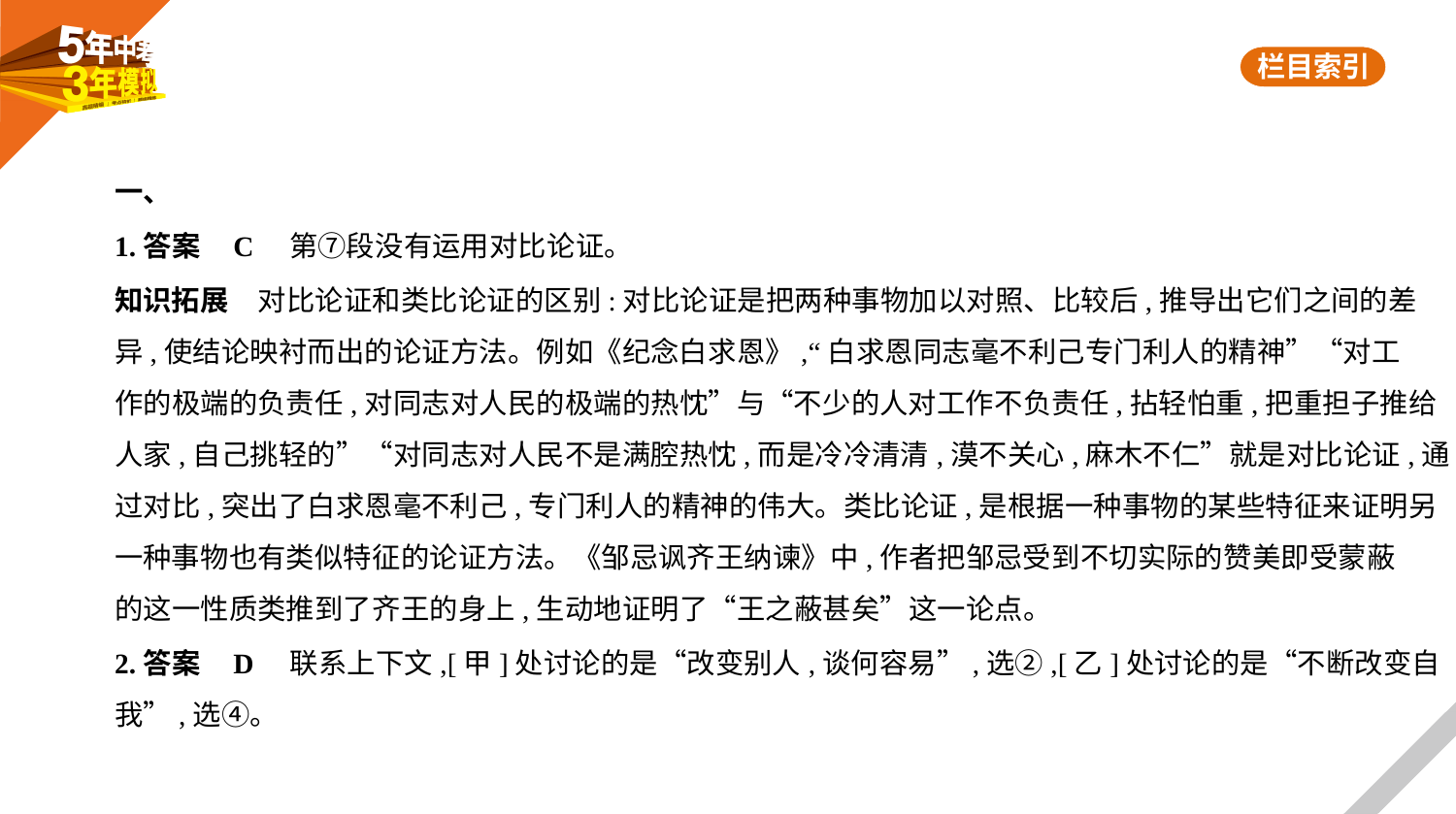

一、
1.答案    C　第⑦段没有运用对比论证。
知识拓展　对比论证和类比论证的区别:对比论证是把两种事物加以对照、比较后,推导出它们之间的差
异,使结论映衬而出的论证方法。例如《纪念白求恩》,“白求恩同志毫不利己专门利人的精神”“对工
作的极端的负责任,对同志对人民的极端的热忱”与“不少的人对工作不负责任,拈轻怕重,把重担子推给
人家,自己挑轻的”“对同志对人民不是满腔热忱,而是冷冷清清,漠不关心,麻木不仁”就是对比论证,通
过对比,突出了白求恩毫不利己,专门利人的精神的伟大。类比论证,是根据一种事物的某些特征来证明另
一种事物也有类似特征的论证方法。《邹忌讽齐王纳谏》中,作者把邹忌受到不切实际的赞美即受蒙蔽
的这一性质类推到了齐王的身上,生动地证明了“王之蔽甚矣”这一论点。
2.答案    D    联系上下文,[甲]处讨论的是“改变别人,谈何容易”,选②,[乙]处讨论的是“不断改变自
我”,选④。